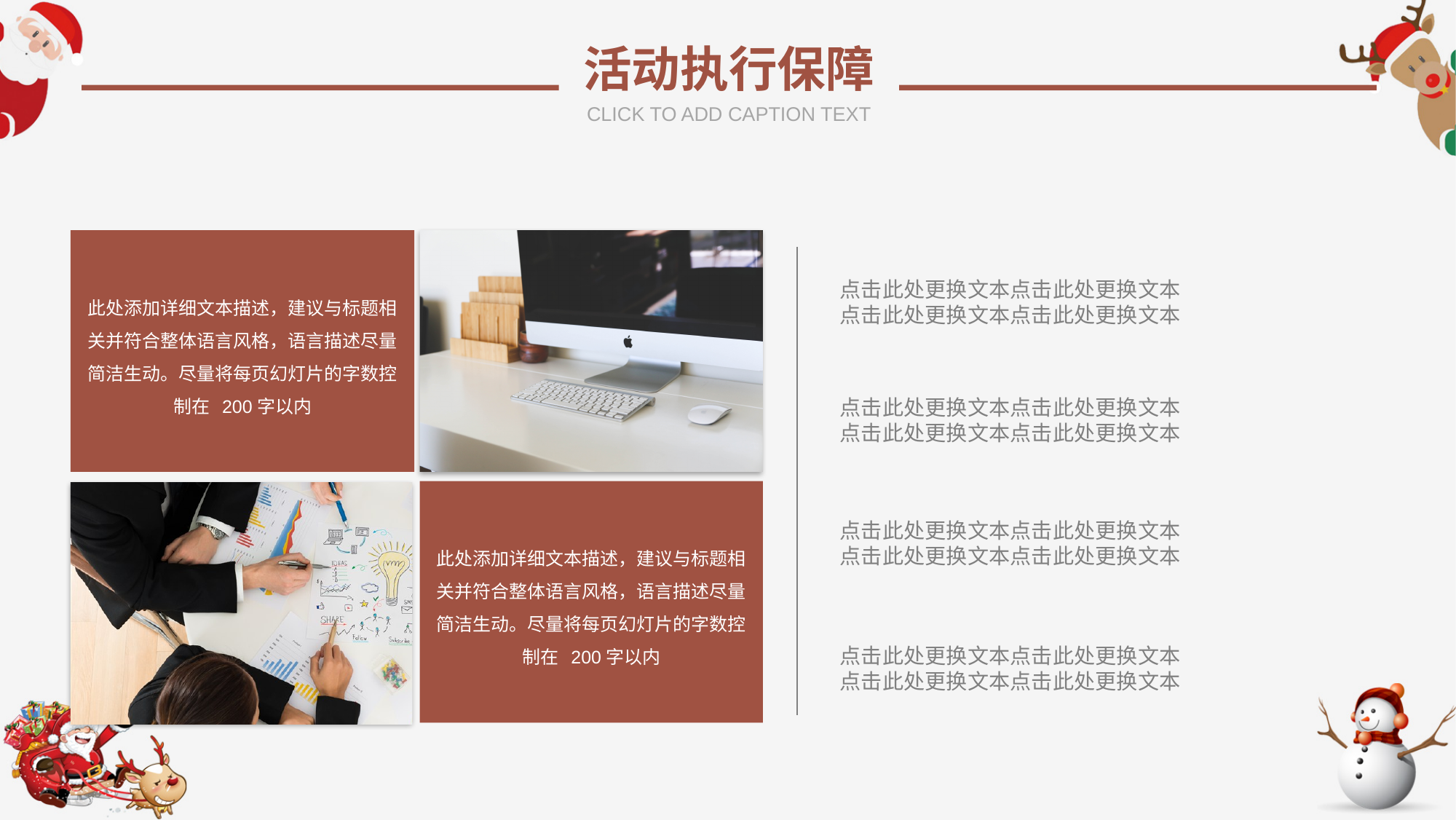

活动执行保障

CLICK TO ADD CAPTION TEXT

此处添加详细文本描述，建议与标题相关并符合整体语言风格，语言描述尽量简洁生动。尽量将每页幻灯片的字数控制在  200字以内
此处添加详细文本描述，建议与标题相关并符合整体语言风格，语言描述尽量简洁生动。尽量将每页幻灯片的字数控制在  200字以内

点击此处更换文本点击此处更换文本
点击此处更换文本点击此处更换文本

点击此处更换文本点击此处更换文本
点击此处更换文本点击此处更换文本

点击此处更换文本点击此处更换文本
点击此处更换文本点击此处更换文本

点击此处更换文本点击此处更换文本
点击此处更换文本点击此处更换文本